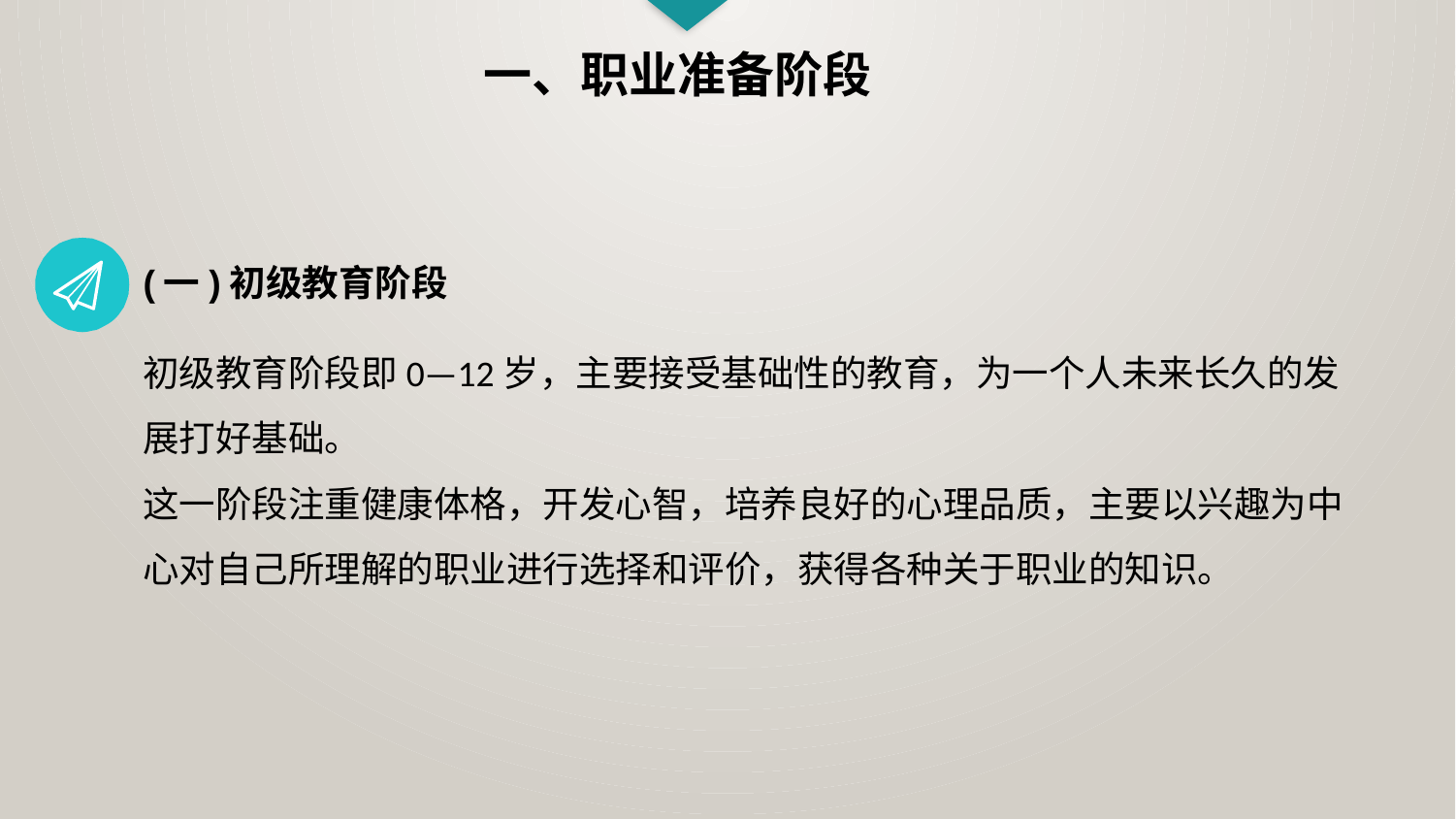

一、职业准备阶段

(一)初级教育阶段

初级教育阶段即0—12岁，主要接受基础性的教育，为一个人未来长久的发展打好基础。
这一阶段注重健康体格，开发心智，培养良好的心理品质，主要以兴趣为中心对自己所理解的职业进行选择和评价，获得各种关于职业的知识。
26